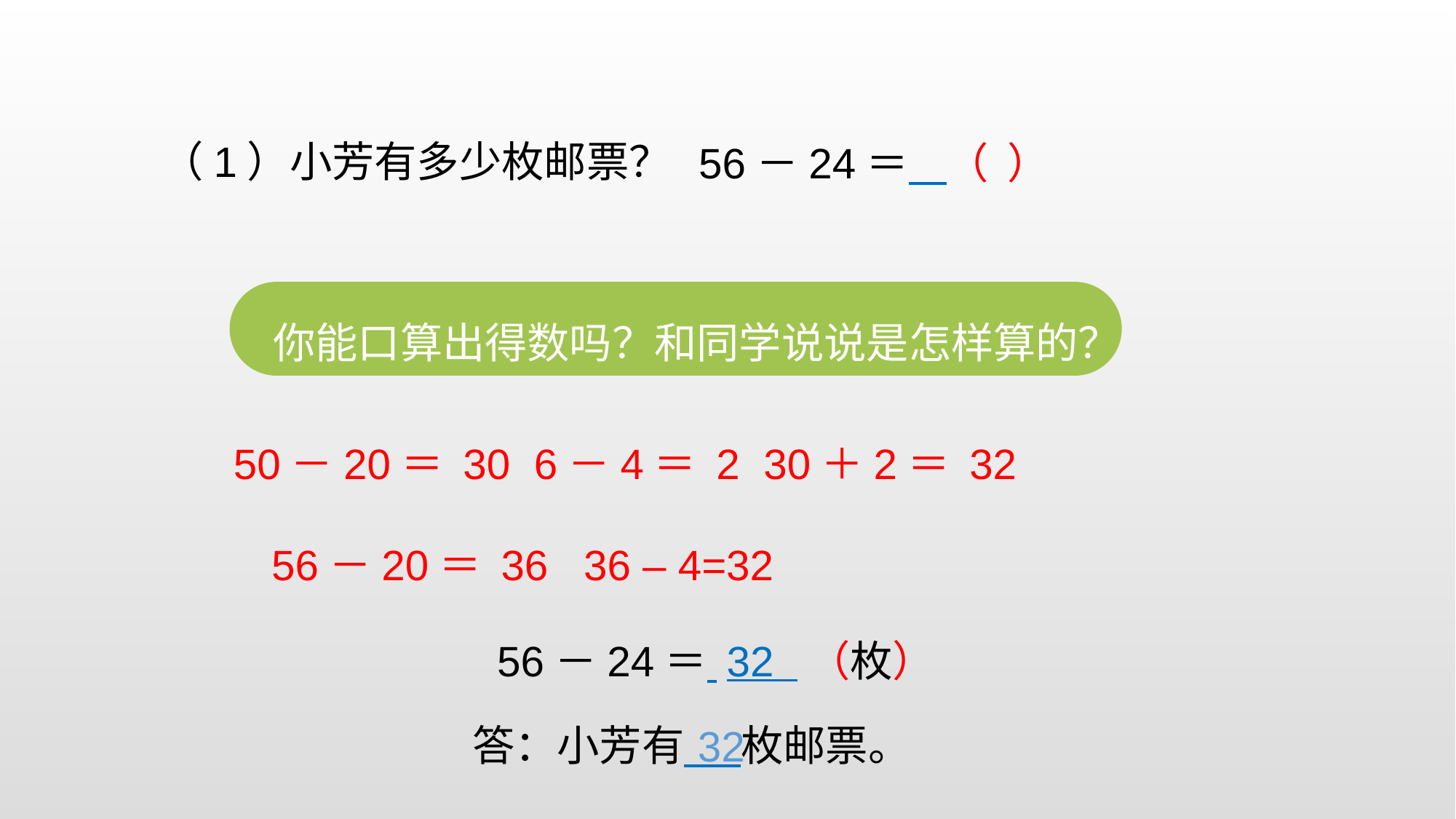

（1）小芳有多少枚邮票？
56－24＝    （  ）
你能口算出得数吗？和同学说说是怎样算的？
 50－20＝ 30  6－4＝ 2  30＋2＝ 32

56－20＝ 36   36 – 4=32
56－24＝ 32  （枚）
答：小芳有      枚邮票。
32